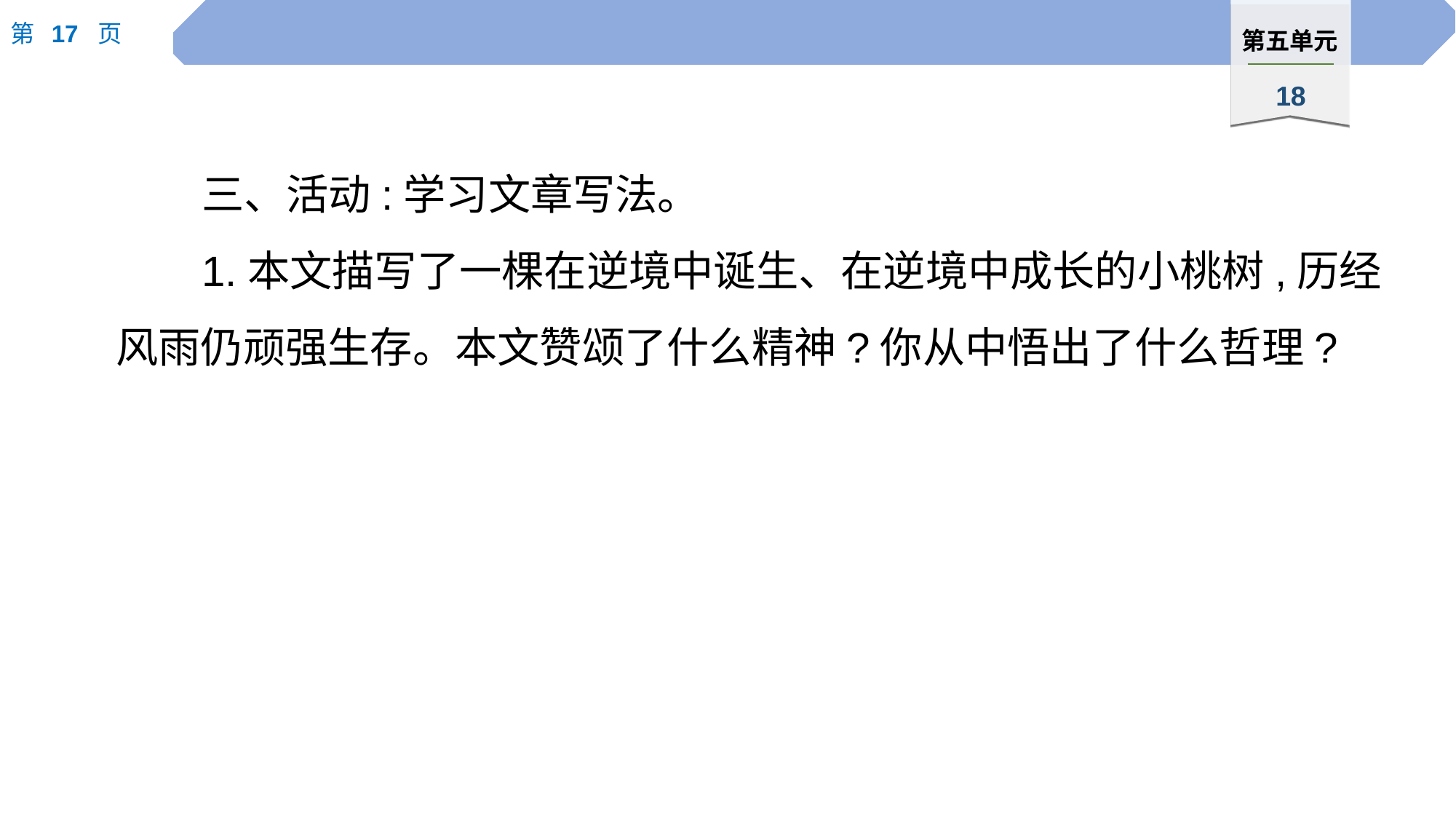

三、活动:学习文章写法。
1.本文描写了一棵在逆境中诞生、在逆境中成长的小桃树,历经风雨仍顽强生存。本文赞颂了什么精神?你从中悟出了什么哲理?